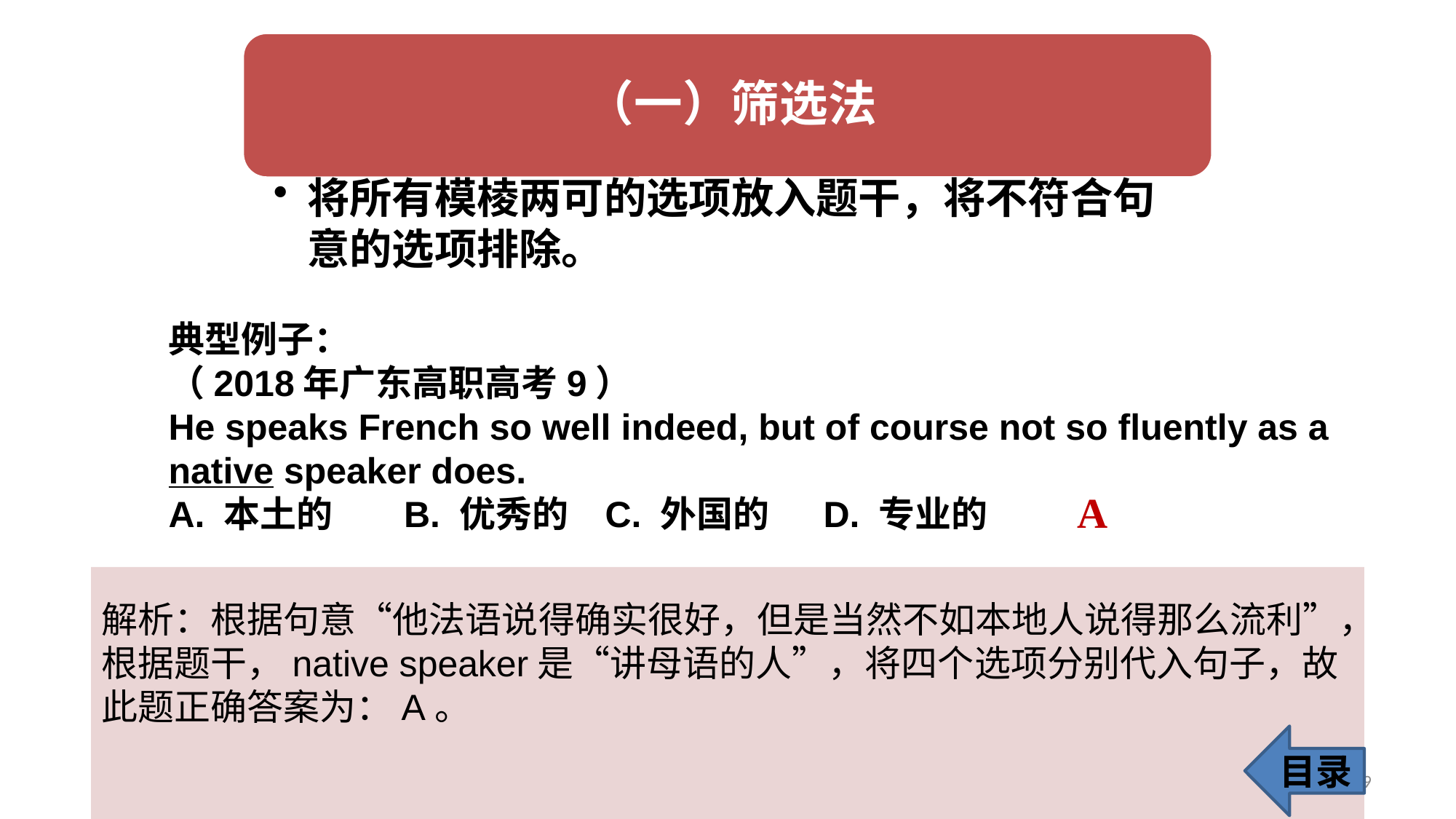

（一）筛选法
将所有模棱两可的选项放入题干，将不符合句意的选项排除。
典型例子：
（2018年广东高职高考9）
He speaks French so well indeed, but of course not so fluently as a native speaker does.
A. 本土的	 B. 优秀的 	C. 外国的 	D. 专业的
A

解析：根据句意“他法语说得确实很好，但是当然不如本地人说得那么流利”，根据题干，native speaker是“讲母语的人”，将四个选项分别代入句子，故此题正确答案为：A。
目录
9